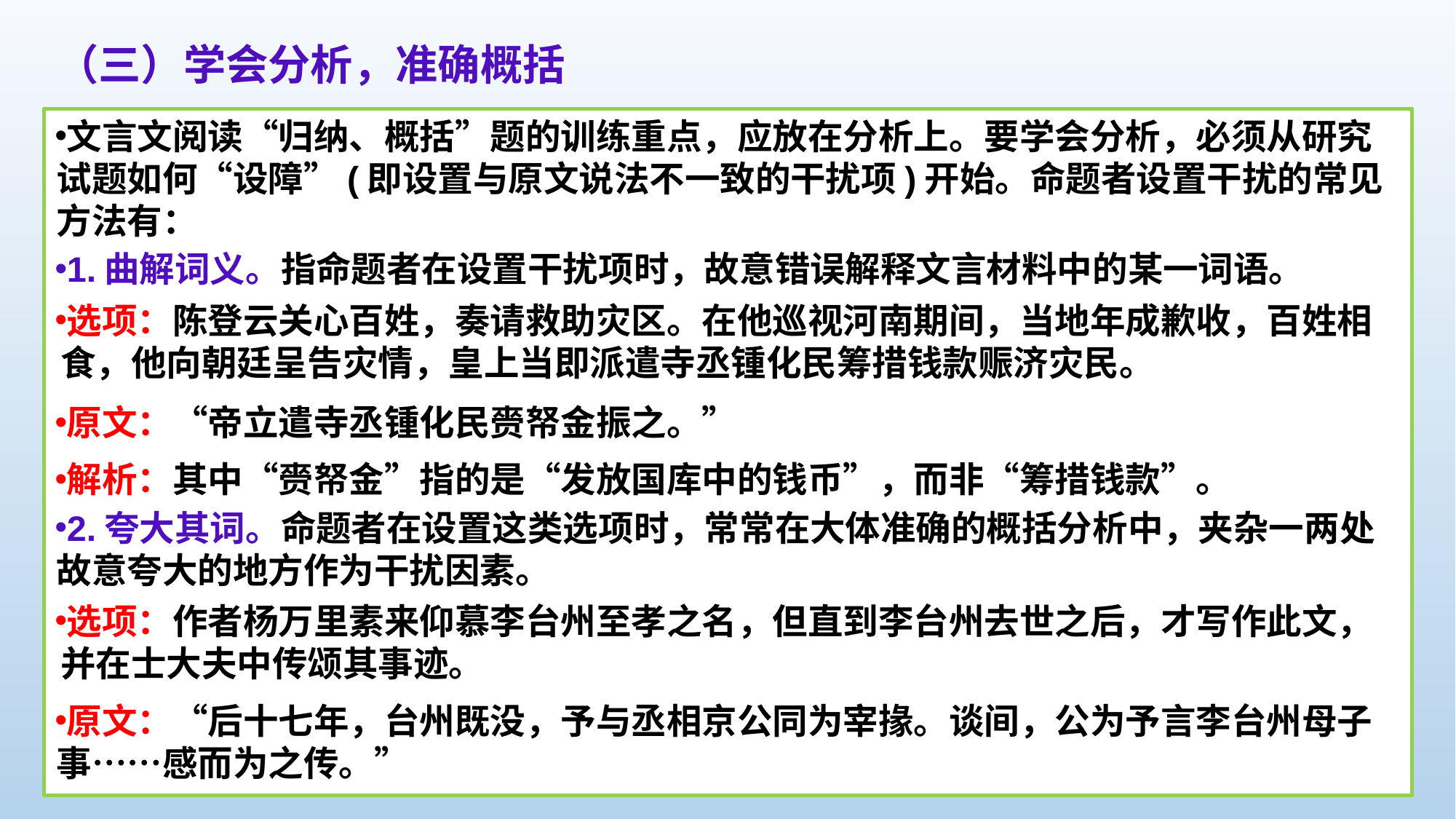

（三）学会分析，准确概括
文言文阅读“归纳、概括”题的训练重点，应放在分析上。要学会分析，必须从研究试题如何“设障”(即设置与原文说法不一致的干扰项)开始。命题者设置干扰的常见方法有：
1.曲解词义。指命题者在设置干扰项时，故意错误解释文言材料中的某一词语。
选项：陈登云关心百姓，奏请救助灾区。在他巡视河南期间，当地年成歉收，百姓相食，他向朝廷呈告灾情，皇上当即派遣寺丞锺化民筹措钱款赈济灾民。
原文：“帝立遣寺丞锺化民赍帑金振之。”
解析：其中“赍帑金”指的是“发放国库中的钱币”，而非“筹措钱款”。
2.夸大其词。命题者在设置这类选项时，常常在大体准确的概括分析中，夹杂一两处故意夸大的地方作为干扰因素。
选项：作者杨万里素来仰慕李台州至孝之名，但直到李台州去世之后，才写作此文，并在士大夫中传颂其事迹。
原文：“后十七年，台州既没，予与丞相京公同为宰掾。谈间，公为予言李台州母子事……感而为之传。”